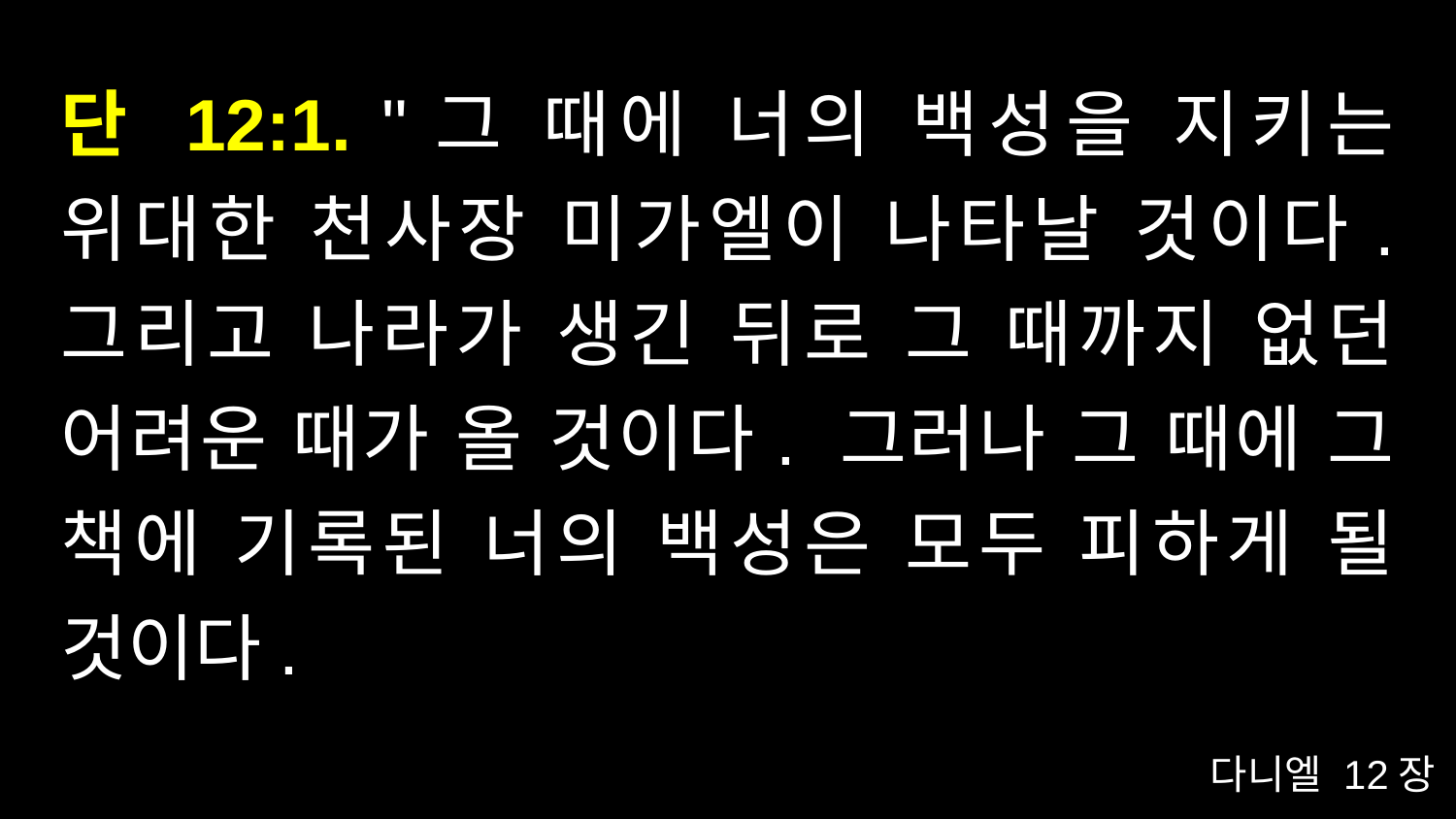

# 단 12:1. "그 때에 너의 백성을 지키는 위대한 천사장 미가엘이 나타날 것이다. 그리고 나라가 생긴 뒤로 그 때까지 없던 어려운 때가 올 것이다. 그러나 그 때에 그 책에 기록된 너의 백성은 모두 피하게 될 것이다.
다니엘 12장